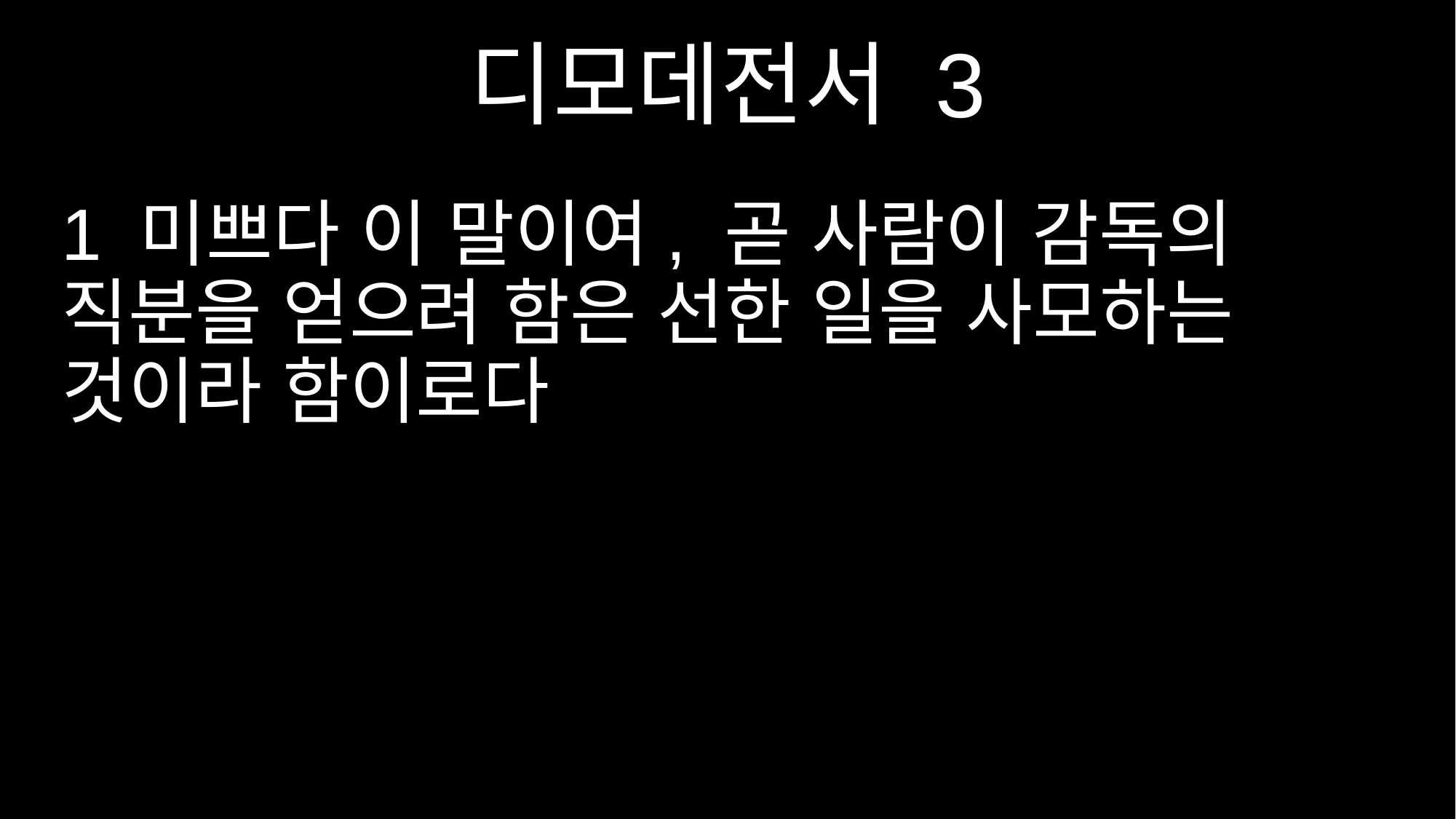

디모데전서 3
1 미쁘다 이 말이여, 곧 사람이 감독의 직분을 얻으려 함은 선한 일을 사모하는 것이라 함이로다